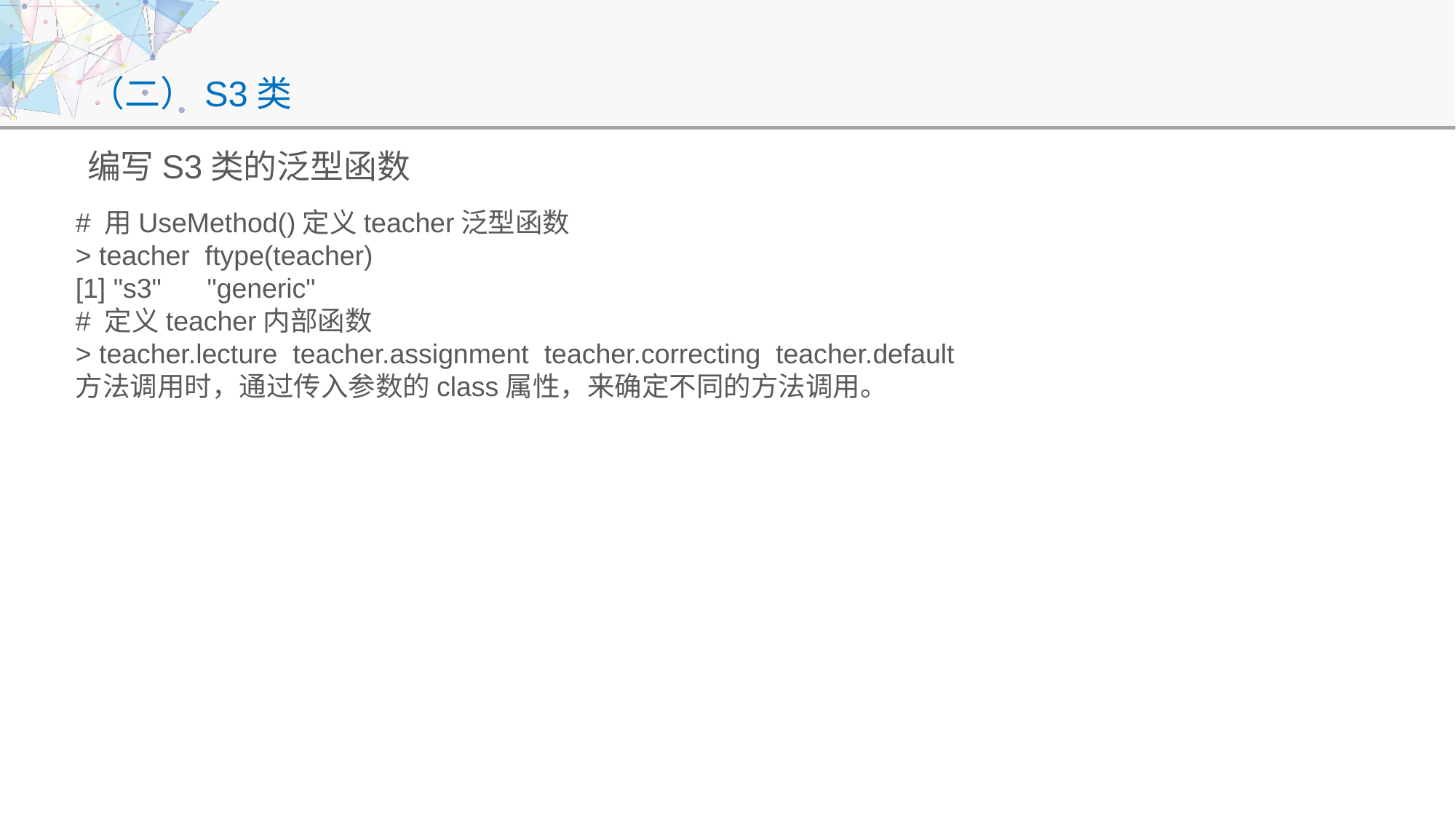

# （二）S3类
编写S3类的泛型函数

# 用UseMethod()定义teacher泛型函数
> teacher  ftype(teacher)
[1] "s3"      "generic"
# 定义teacher内部函数
> teacher.lecture  teacher.assignment  teacher.correcting  teacher.default
方法调用时，通过传入参数的class属性，来确定不同的方法调用。